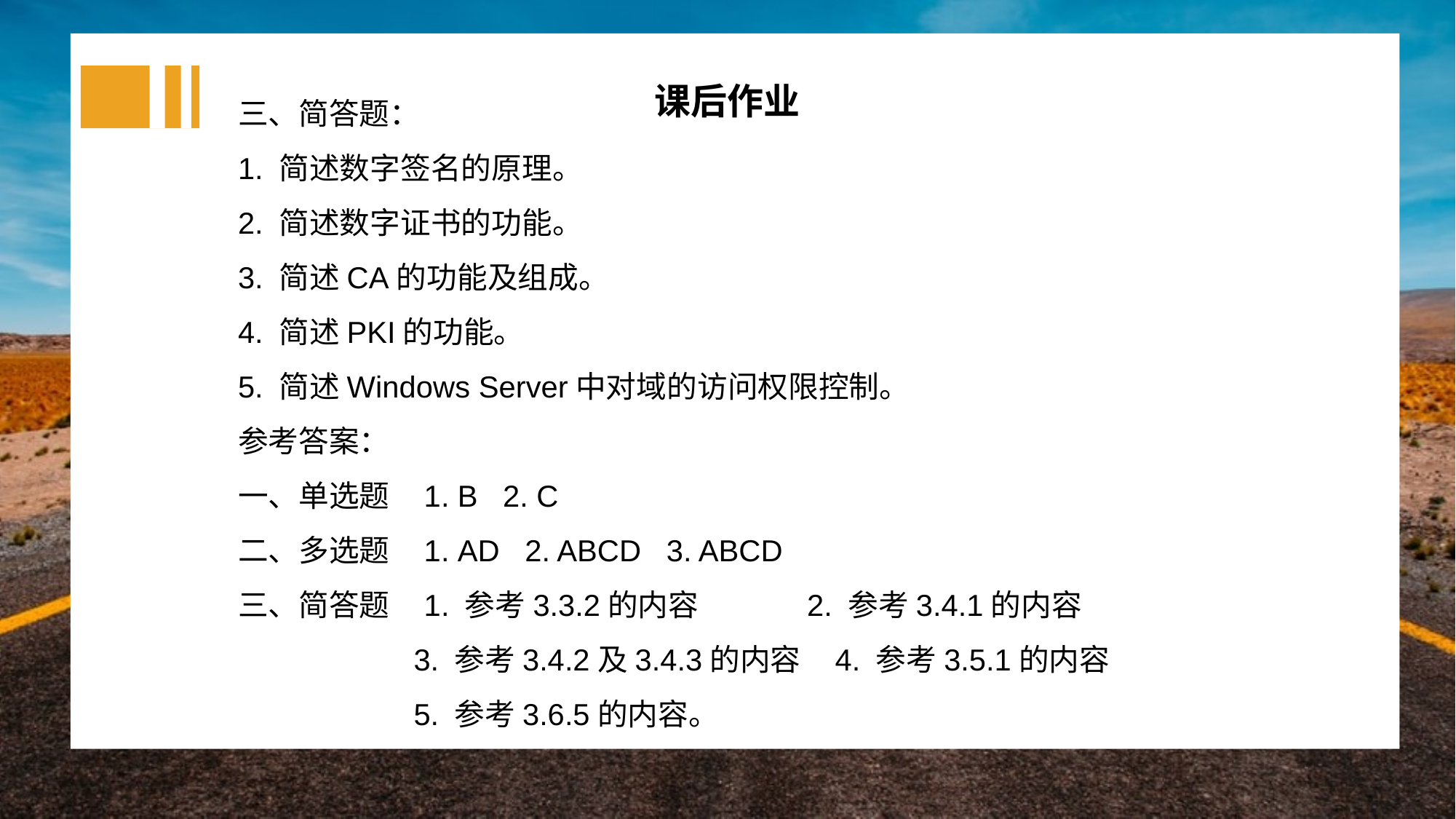

三、简答题：
1. 简述数字签名的原理。
2. 简述数字证书的功能。
3. 简述CA的功能及组成。
4. 简述PKI的功能。
5. 简述Windows Server中对域的访问权限控制。
参考答案：
一、单选题    1. B   2. C
二、多选题    1. AD   2. ABCD   3. ABCD
三、简答题    1. 参考3.3.2的内容               2. 参考3.4.1的内容
                     3. 参考3.4.2及3.4.3的内容    4. 参考3.5.1的内容
                     5. 参考3.6.5的内容。
课后作业